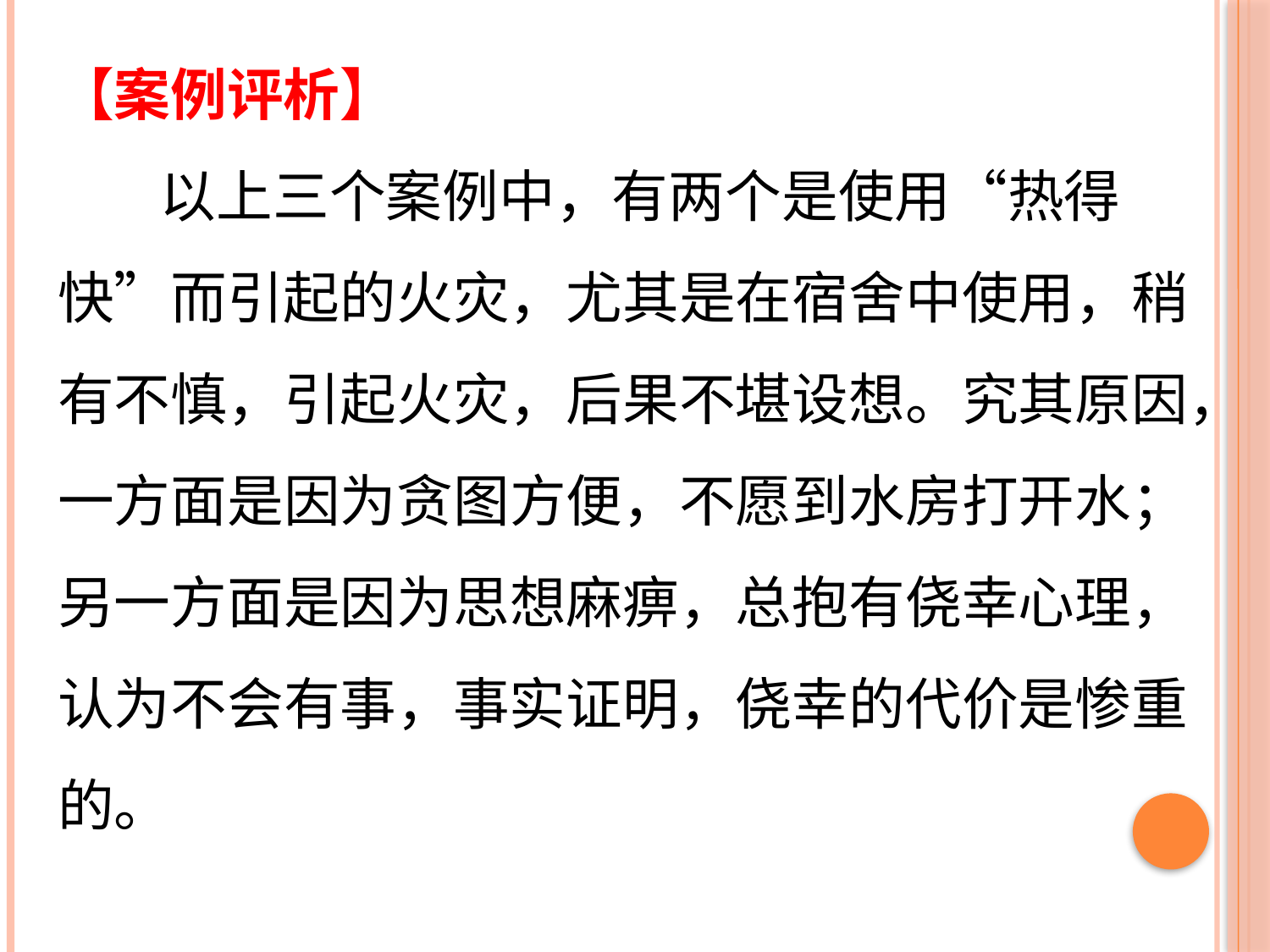

【案例评析】
       以上三个案例中，有两个是使用“热得快”而引起的火灾，尤其是在宿舍中使用，稍有不慎，引起火灾，后果不堪设想。究其原因，一方面是因为贪图方便，不愿到水房打开水；另一方面是因为思想麻痹，总抱有侥幸心理，认为不会有事，事实证明，侥幸的代价是惨重的。